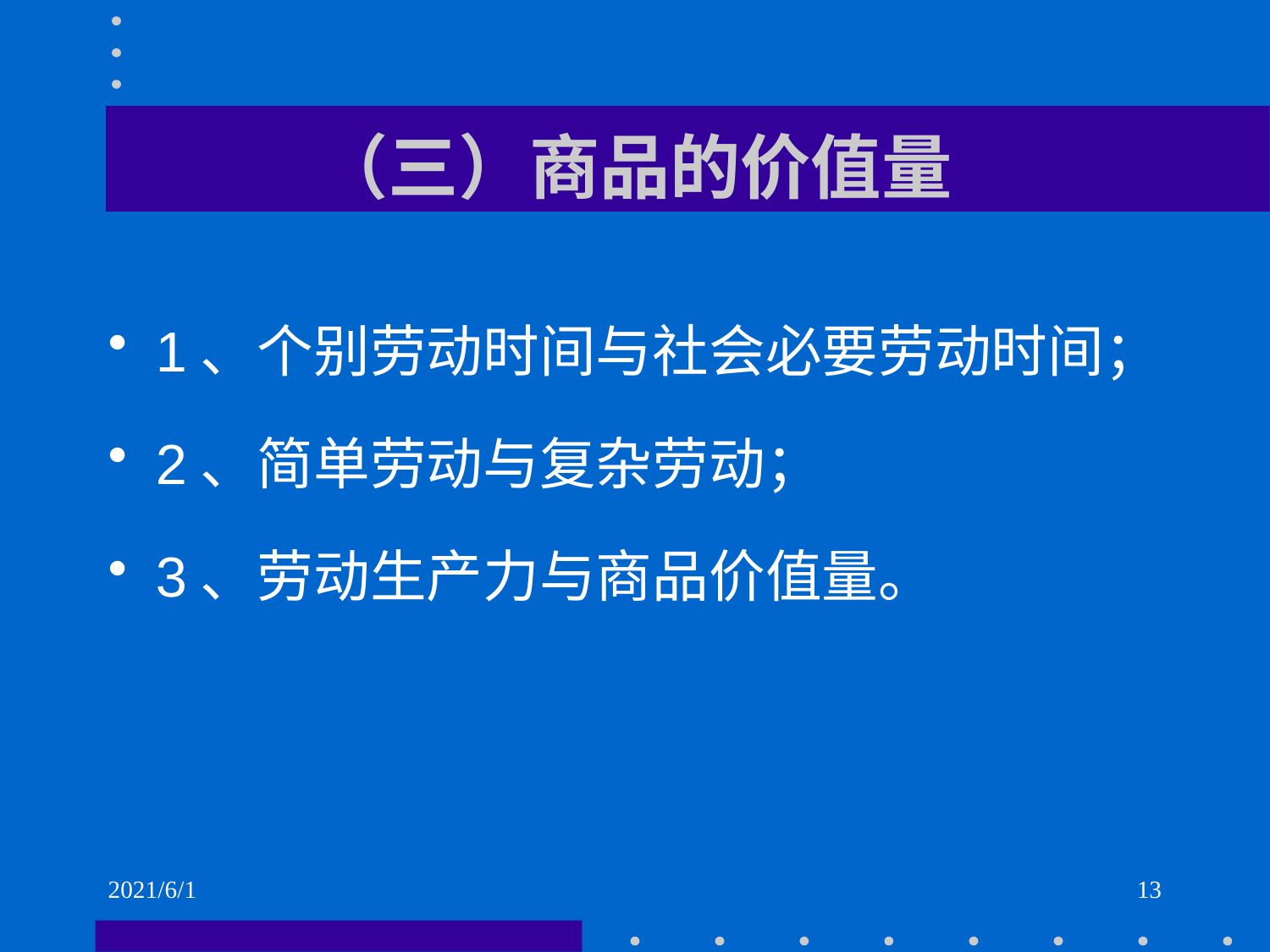

# （三）商品的价值量
1、个别劳动时间与社会必要劳动时间；
2、简单劳动与复杂劳动；
3、劳动生产力与商品价值量。
2021/6/1
13